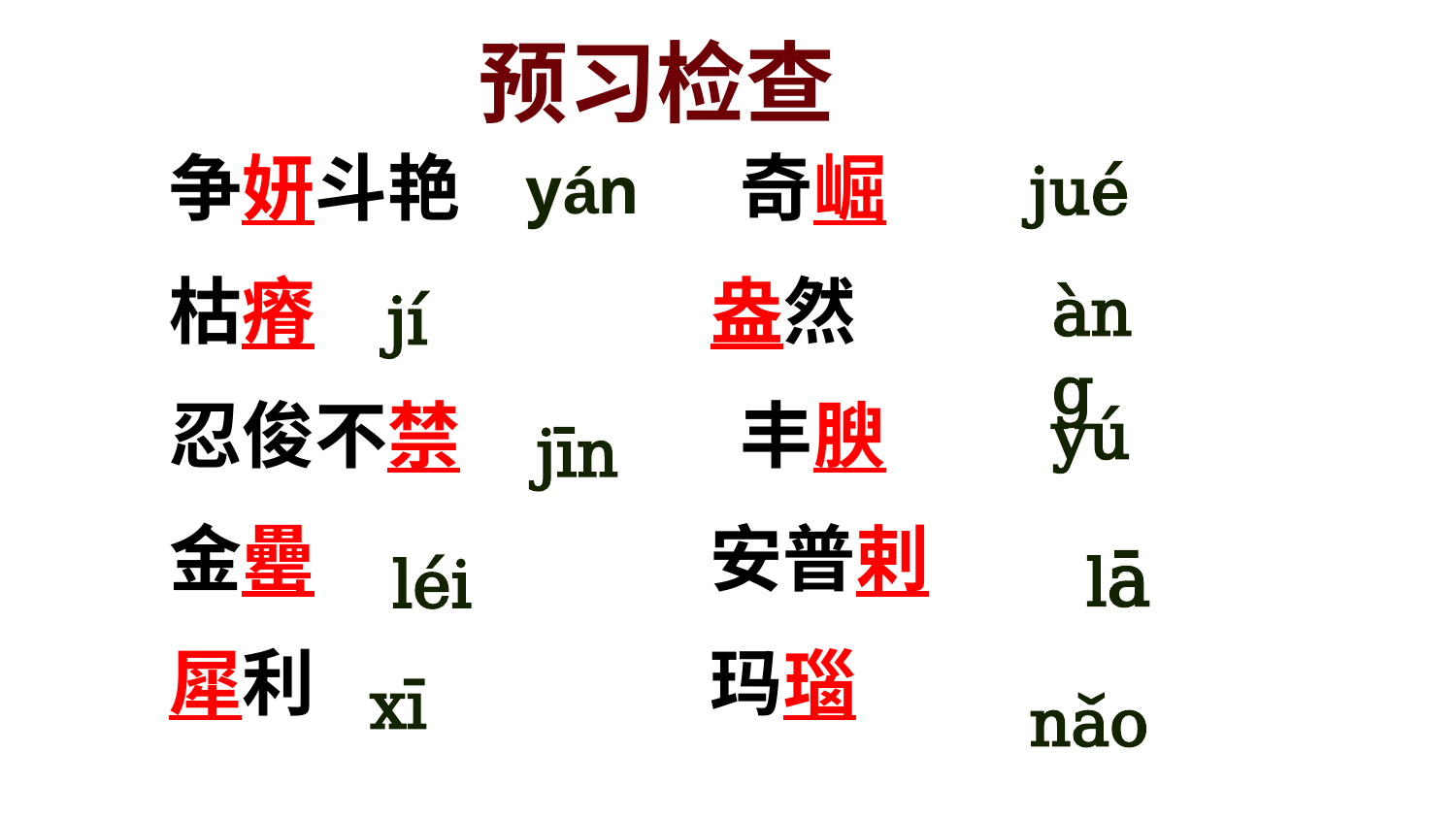

预习检查
争妍斗艳                 奇崛
枯瘠                        盎然
忍俊不禁                 丰腴
金罍                        安普剌
犀利                        玛瑙
yán
jué
àng
jí
yú
jīn
lā
léi
xī
nǎo